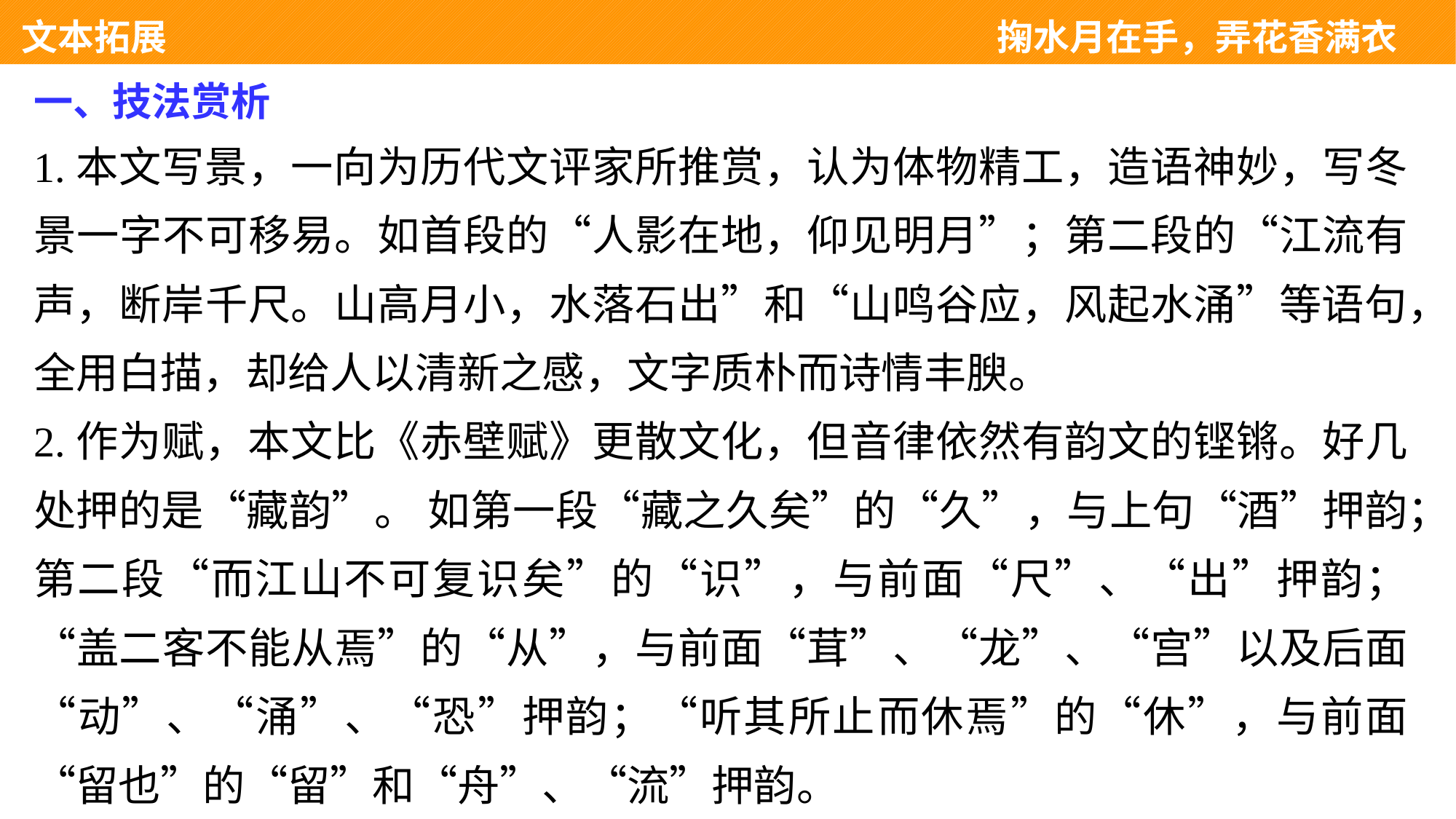

文本拓展        　　　　　　　　　　　　　　　　　　　　　掬水月在手，弄花香满衣
一、技法赏析
1.本文写景，一向为历代文评家所推赏，认为体物精工，造语神妙，写冬景一字不可移易。如首段的“人影在地，仰见明月”；第二段的“江流有声，断岸千尺。山高月小，水落石出”和“山鸣谷应，风起水涌”等语句，全用白描，却给人以清新之感，文字质朴而诗情丰腴。
2.作为赋，本文比《赤壁赋》更散文化，但音律依然有韵文的铿锵。好几处押的是“藏韵”。 如第一段“藏之久矣”的“久”，与上句“酒”押韵；第二段“而江山不可复识矣”的“识”，与前面“尺”、“出”押韵；“盖二客不能从焉”的“从”，与前面“茸”、“龙”、“宫”以及后面“动”、“涌”、“恐”押韵；“听其所止而休焉”的“休”，与前面“留也”的“留”和“舟”、“流”押韵。